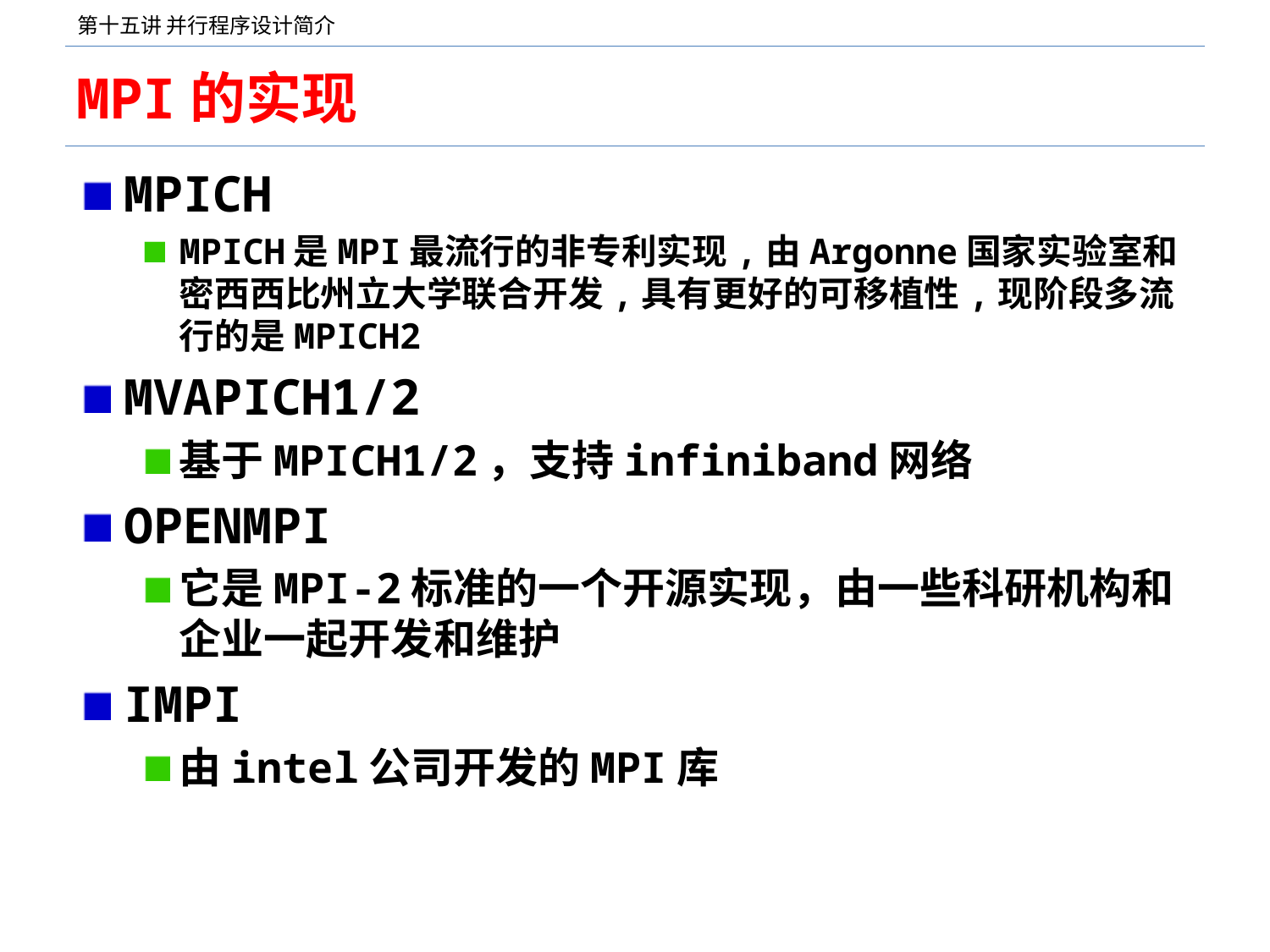

# MPI的实现
MPICH
MPICH是MPI最流行的非专利实现,由Argonne国家实验室和密西西比州立大学联合开发,具有更好的可移植性,现阶段多流行的是MPICH2
MVAPICH1/2
基于MPICH1/2，支持infiniband网络
OPENMPI
它是MPI-2标准的一个开源实现，由一些科研机构和企业一起开发和维护
IMPI
由intel公司开发的MPI库